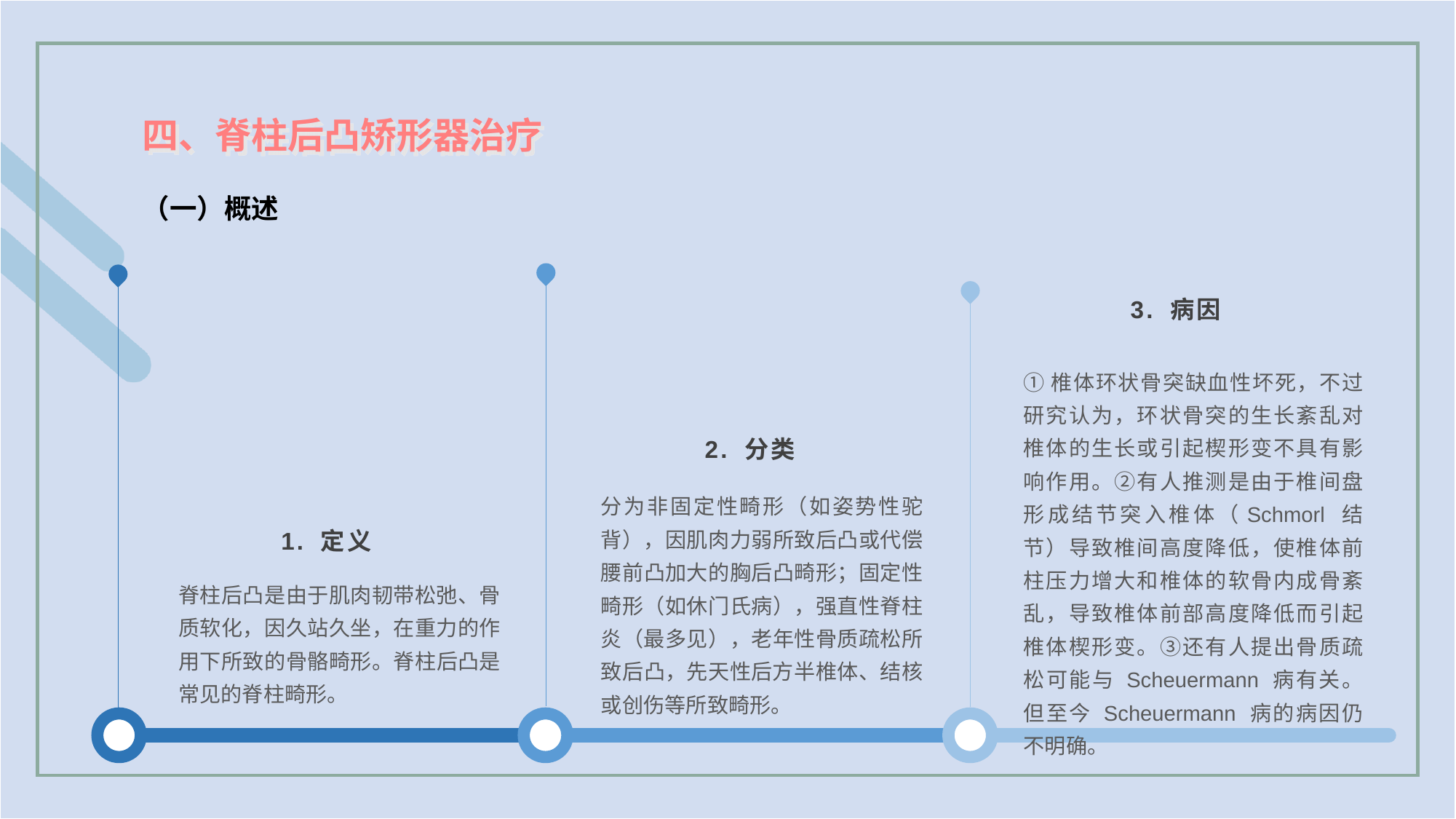

四、脊柱后凸矫形器治疗
（一）概述

3. 病因
①椎体环状骨突缺血性坏死，不过研究认为，环状骨突的生长紊乱对椎体的生长或引起楔形变不具有影响作用。②有人推测是由于椎间盘形成结节突入椎体（Schmorl 结节）导致椎间高度降低，使椎体前柱压力增大和椎体的软骨内成骨紊乱，导致椎体前部高度降低而引起椎体楔形变。③还有人提出骨质疏松可能与 Scheuermann 病有关。但至今 Scheuermann 病的病因仍不明确。
2. 分类
分为非固定性畸形（如姿势性驼背），因肌肉力弱所致后凸或代偿腰前凸加大的胸后凸畸形；固定性畸形（如休门氏病），强直性脊柱炎（最多见），老年性骨质疏松所致后凸，先天性后方半椎体、结核或创伤等所致畸形。
1. 定义
脊柱后凸是由于肌肉韧带松弛、骨质软化，因久站久坐，在重力的作用下所致的骨骼畸形。脊柱后凸是常见的脊柱畸形。